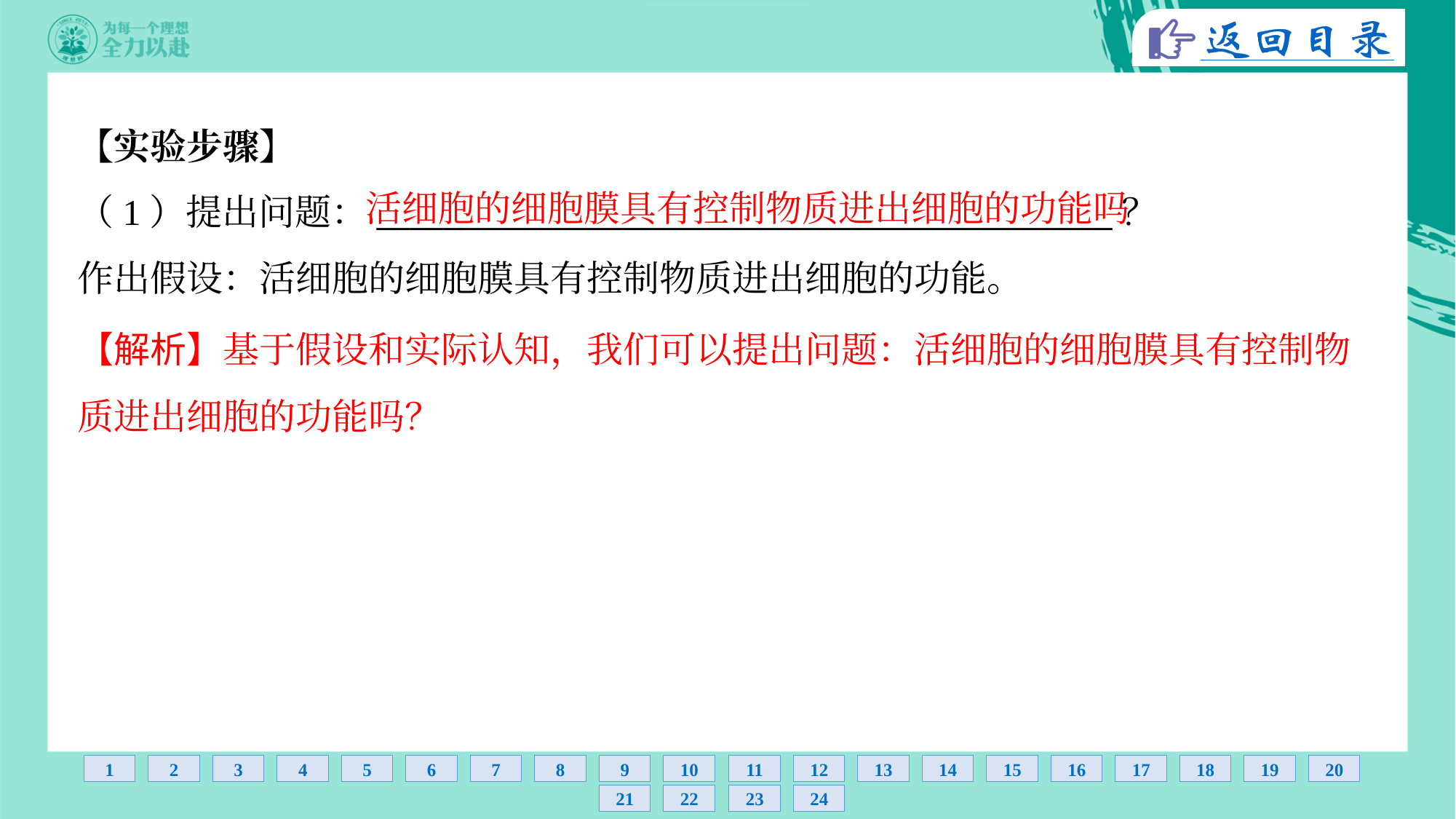

【实验步骤】
活细胞的细胞膜具有控制物质进出细胞的功能吗
（1）提出问题：____________________________________________？
作出假设：活细胞的细胞膜具有控制物质进出细胞的功能。
【解析】基于假设和实际认知，我们可以提出问题：活细胞的细胞膜具有控制物
质进出细胞的功能吗？